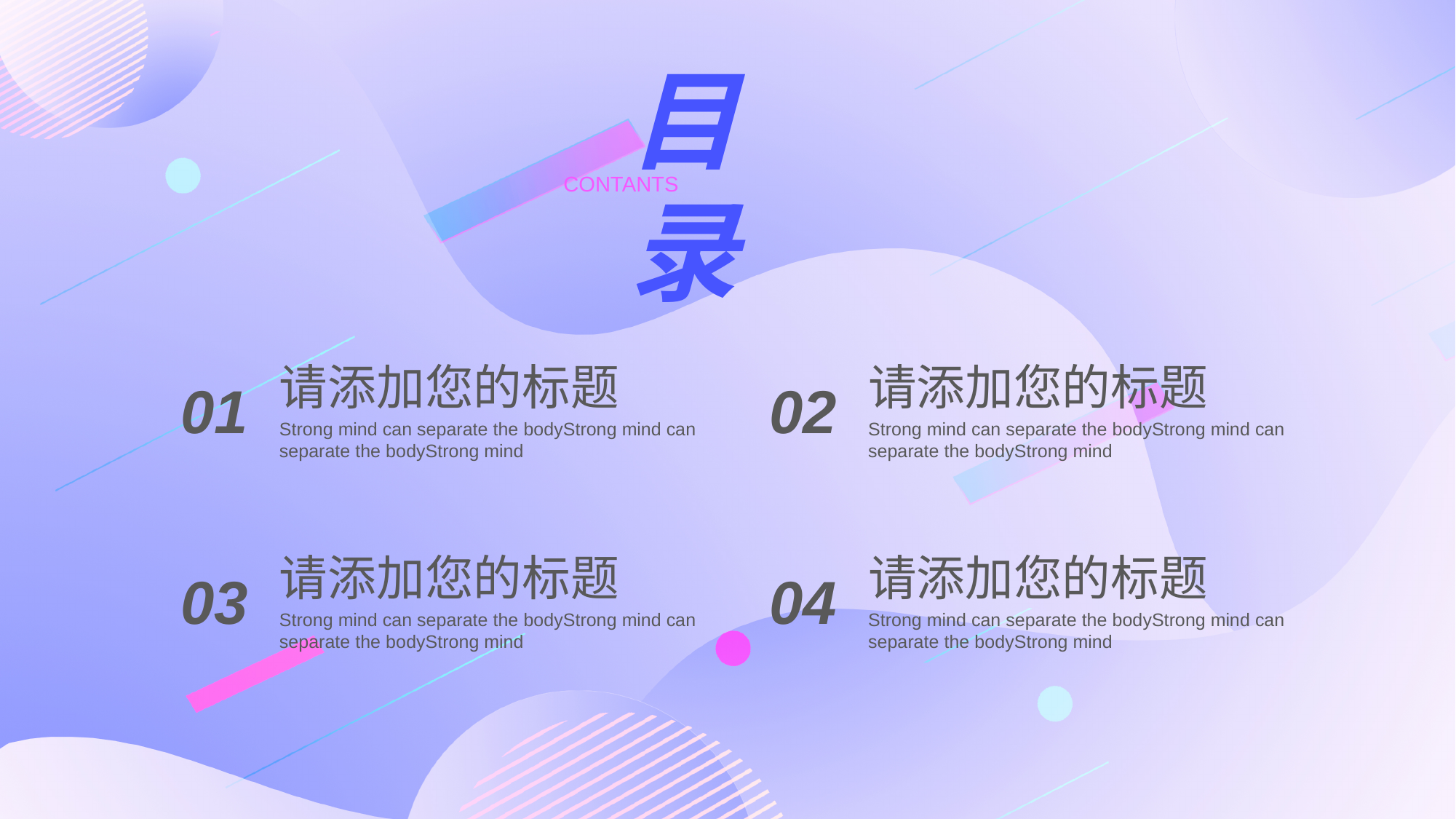

目 录
CONTANTS
请添加您的标题
01
Strong mind can separate the bodyStrong mind can separate the bodyStrong mind
请添加您的标题
02
Strong mind can separate the bodyStrong mind can separate the bodyStrong mind
请添加您的标题
03
Strong mind can separate the bodyStrong mind can separate the bodyStrong mind
请添加您的标题
04
Strong mind can separate the bodyStrong mind can separate the bodyStrong mind